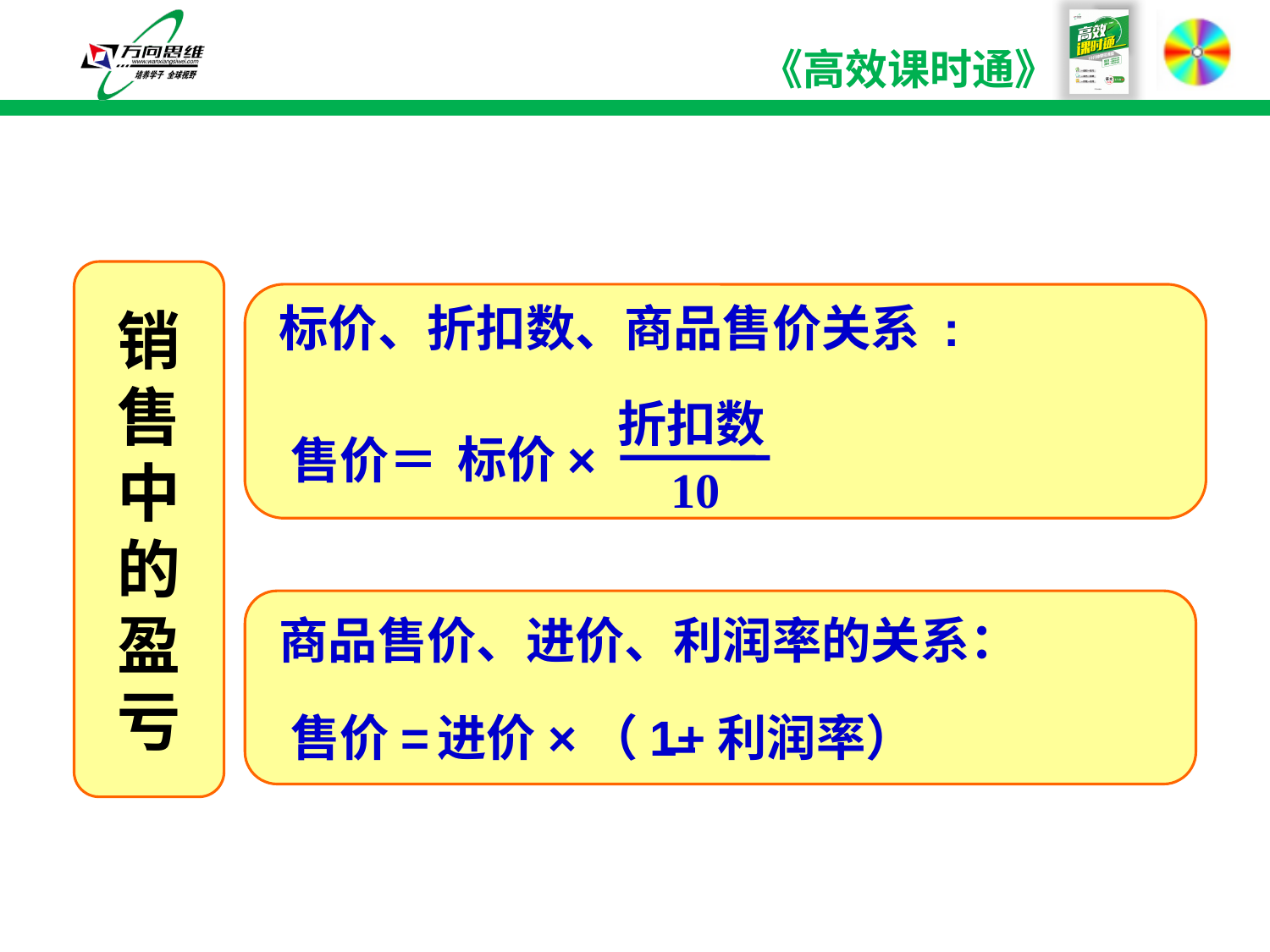

销
售
中
的
盈
亏

标价、折扣数、商品售价关系 :
折扣数
售价＝
标价×

10

商品售价、进价、利润率的关系：
售价=
进价×（1+利润率）